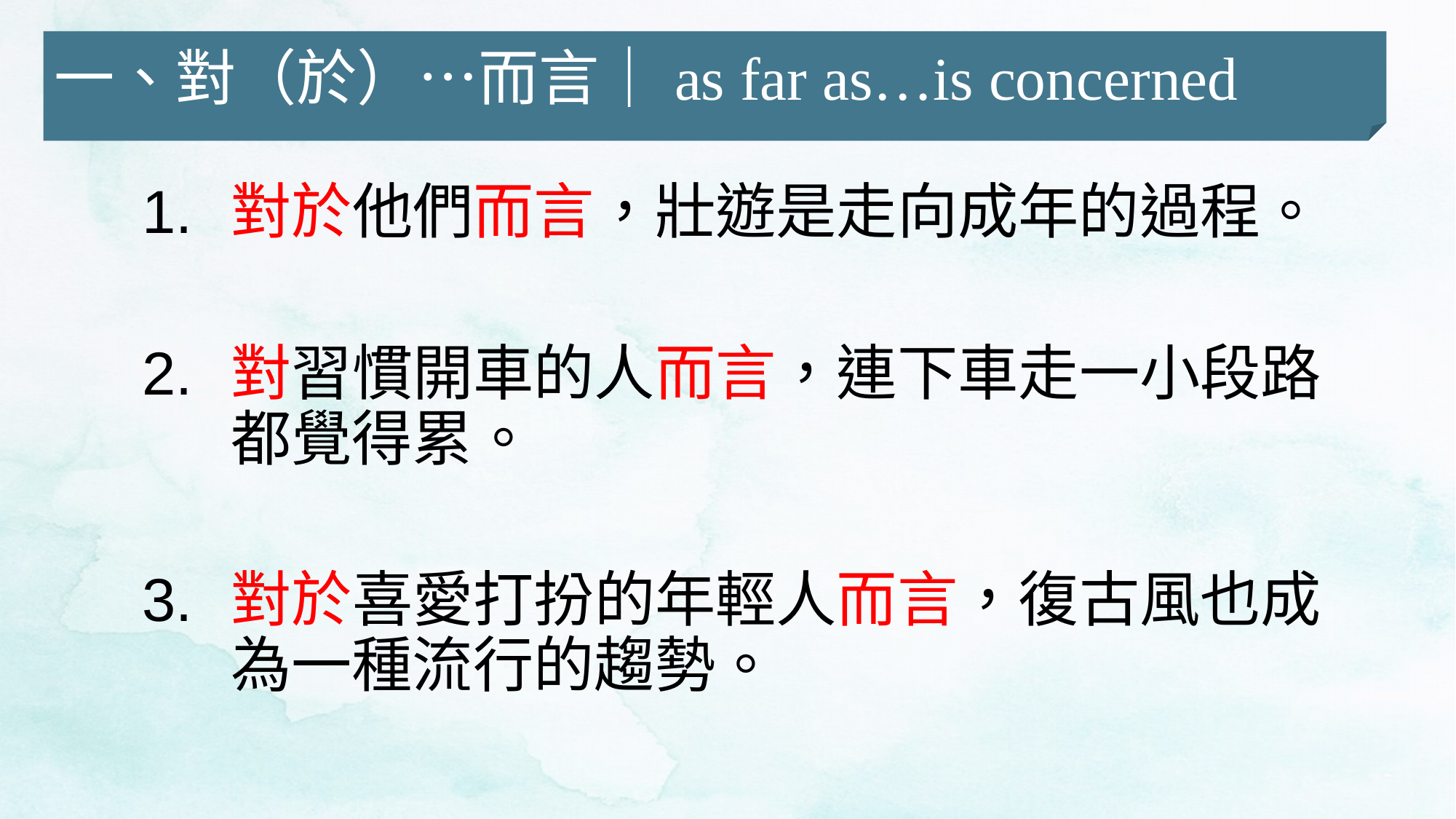

一、對（於）…而言｜as far as…is concerned
對於他們而言，壯遊是走向成年的過程。

對習慣開車的人而言，連下車走一小段路都覺得累。

對於喜愛打扮的年輕人而言，復古風也成為一種流行的趨勢。